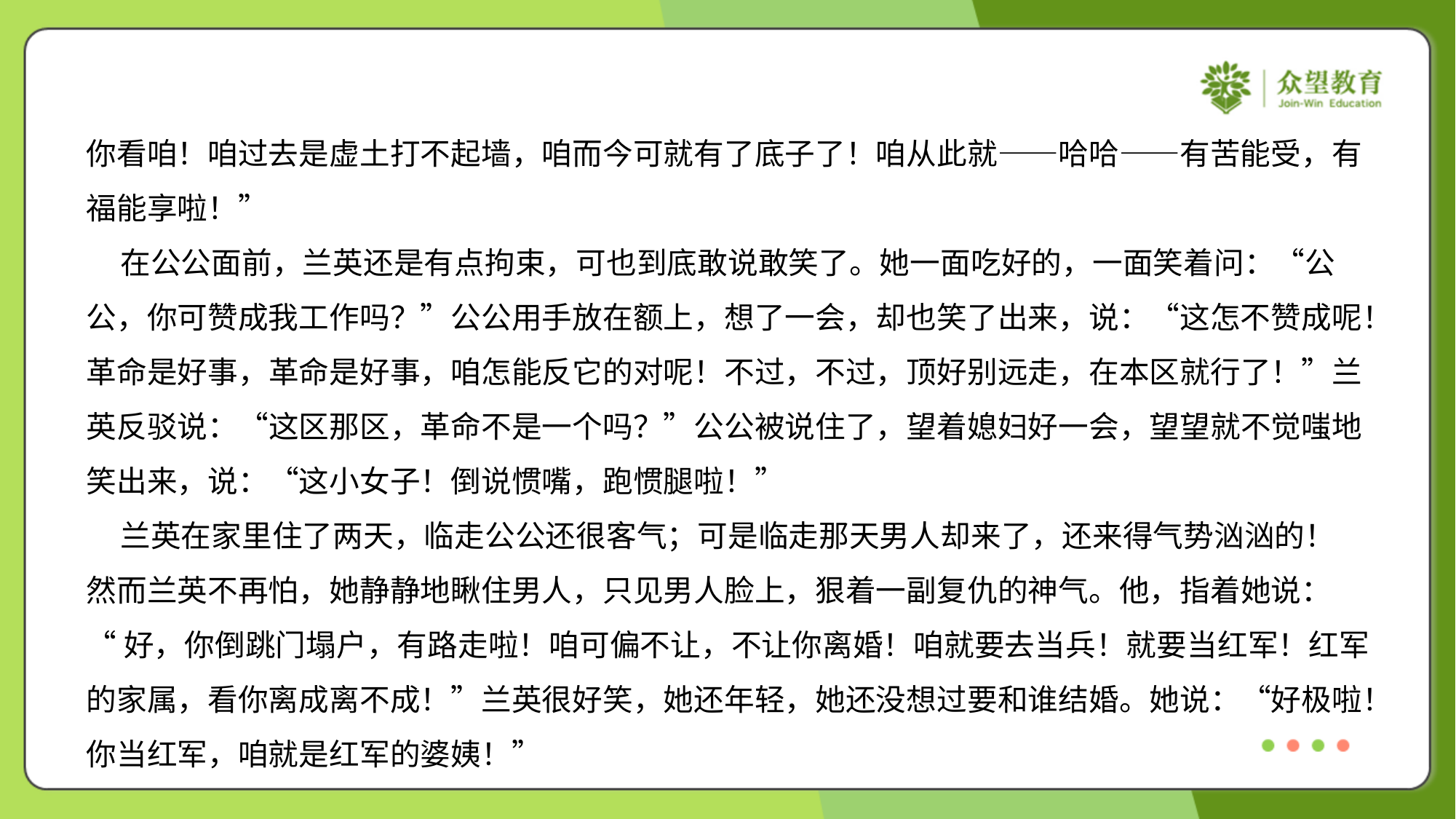

你看咱！咱过去是虚土打不起墙，咱而今可就有了底子了！咱从此就——哈哈——有苦能受，有
福能享啦！”
    在公公面前，兰英还是有点拘束，可也到底敢说敢笑了。她一面吃好的，一面笑着问：“公
公，你可赞成我工作吗？”公公用手放在额上，想了一会，却也笑了出来，说：“这怎不赞成呢！
革命是好事，革命是好事，咱怎能反它的对呢！不过，不过，顶好别远走，在本区就行了！”兰
英反驳说：“这区那区，革命不是一个吗？”公公被说住了，望着媳妇好一会，望望就不觉嗤地
笑出来，说：“这小女子！倒说惯嘴，跑惯腿啦！”
    兰英在家里住了两天，临走公公还很客气；可是临走那天男人却来了，还来得气势汹汹的！
然而兰英不再怕，她静静地瞅住男人，只见男人脸上，狠着一副复仇的神气。他，指着她说：
“好，你倒跳门塌户，有路走啦！咱可偏不让，不让你离婚！咱就要去当兵！就要当红军！红军
的家属，看你离成离不成！”兰英很好笑，她还年轻，她还没想过要和谁结婚。她说：“好极啦！
你当红军，咱就是红军的婆姨！”